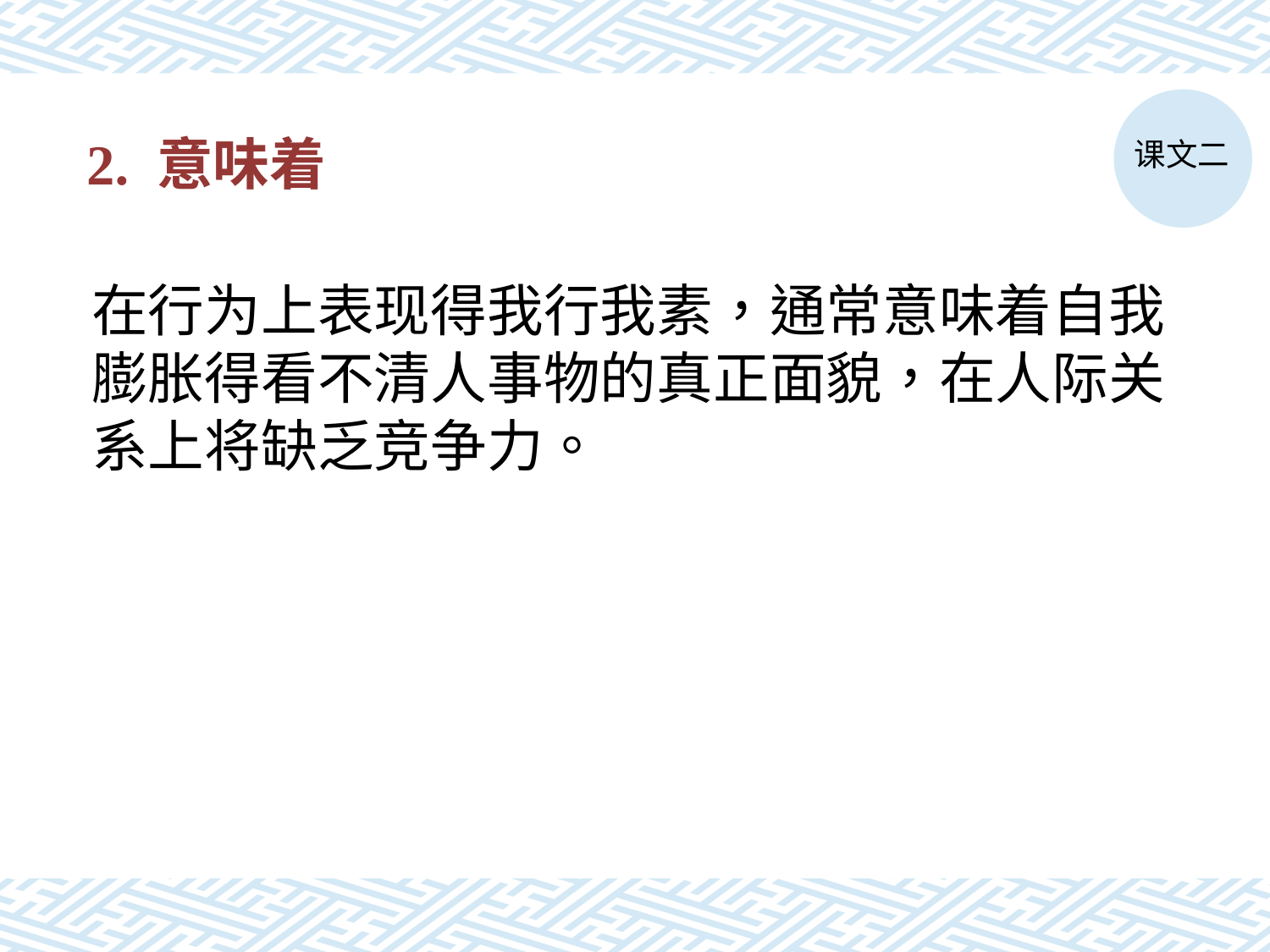

课文二
# 2. 意味着
在行为上表现得我行我素，通常意味着自我膨胀得看不清人事物的真正面貌，在人际关系上将缺乏竞争力。